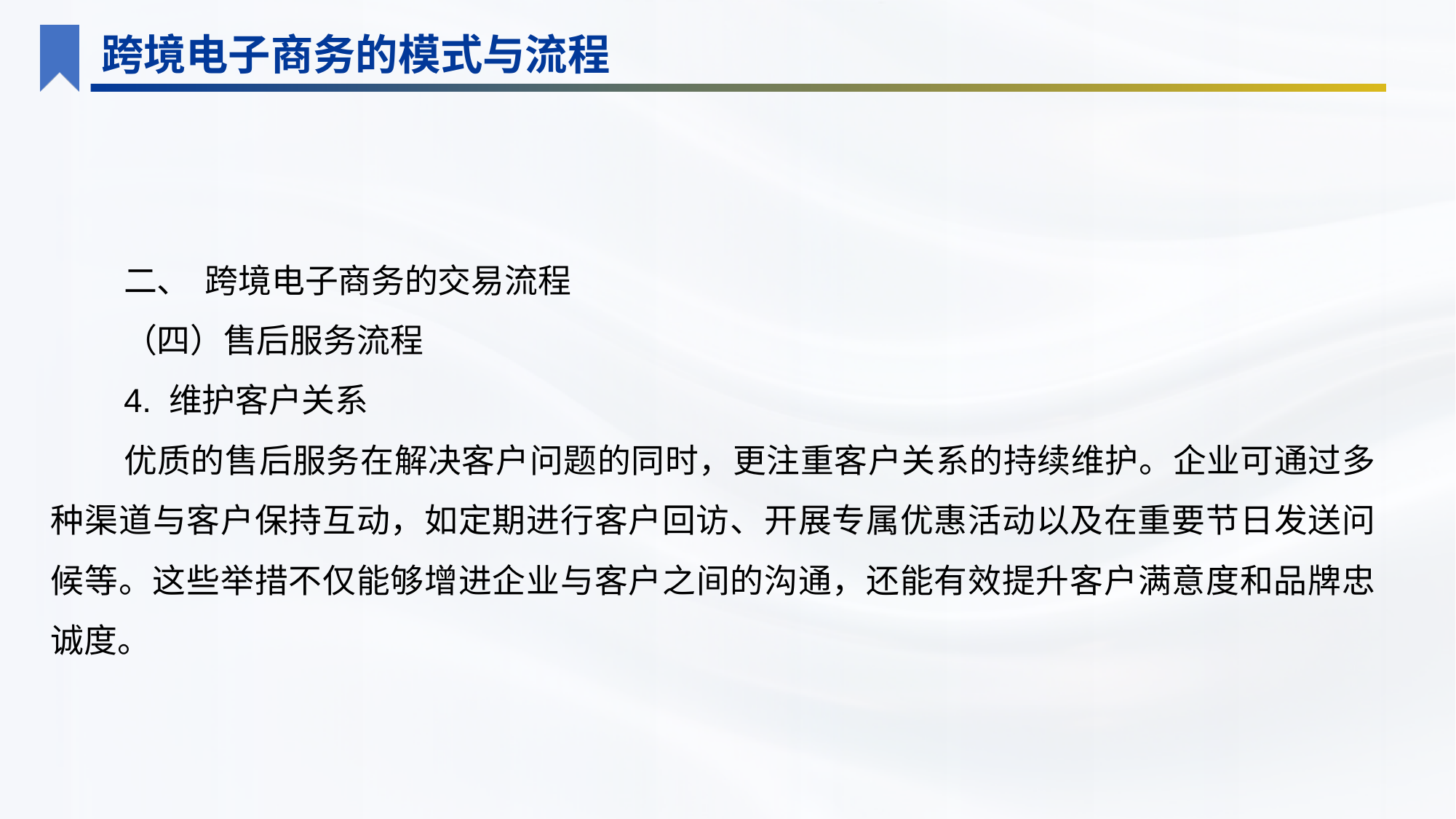

跨境电子商务的模式与流程
二、  跨境电子商务的交易流程
（四）售后服务流程
4. 维护客户关系
优质的售后服务在解决客户问题的同时，更注重客户关系的持续维护。企业可通过多种渠道与客户保持互动，如定期进行客户回访、开展专属优惠活动以及在重要节日发送问候等。这些举措不仅能够增进企业与客户之间的沟通，还能有效提升客户满意度和品牌忠诚度。